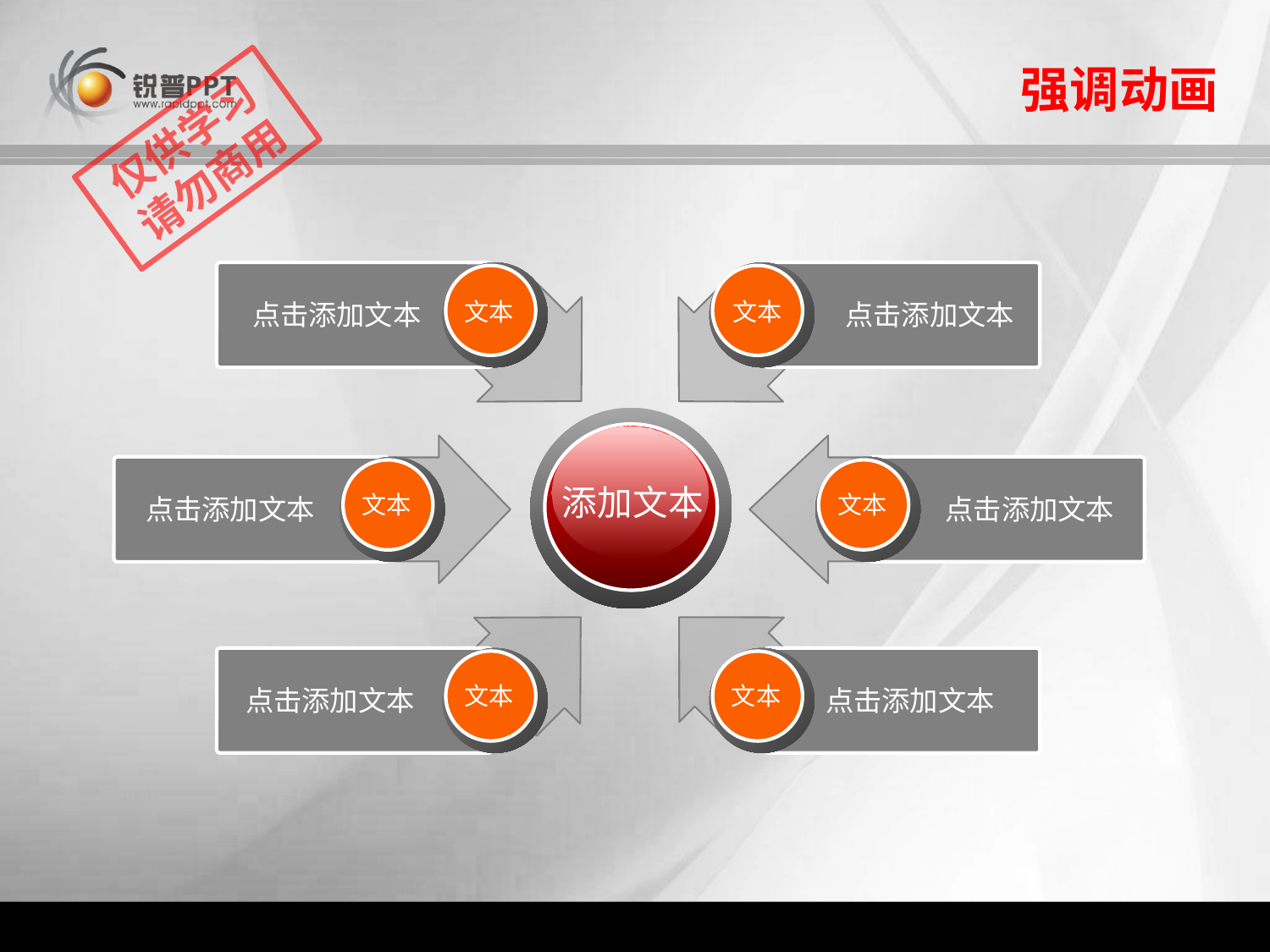

强调动画
仅供学习
请勿商用

点击添加文本

点击添加文本

点击添加文本

点击添加文本

文本

文本

文本

文本

点击添加文本
点击添加文本

文本
文本
添加文本